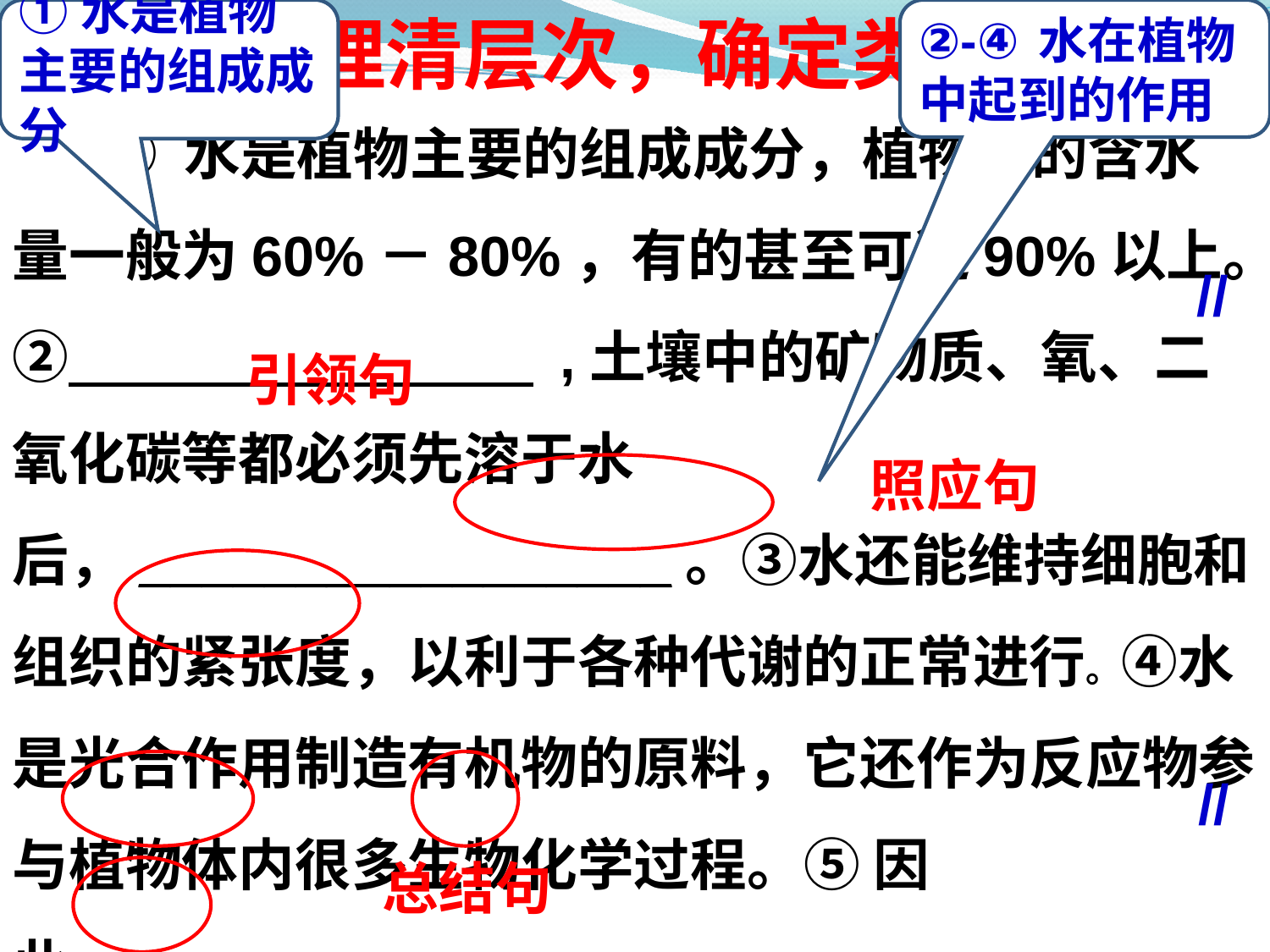

①水是植物主要的组成成分
理清层次，确定类型
②-④水在植物中起到的作用
    ① 水是植物主要的组成成分，植物体的含水量一般为60%－80%，有的甚至可达90%以上。②                                     ,土壤中的矿物质、氧、二氧化碳等都必须先溶于水后，_________________。③水还能维持细胞和组织的紧张度，以利于各种代谢的正常进行。④水是光合作用制造有机物的原料，它还作为反应物参与植物体内很多生物化学过程。⑤ 因此，__________________________。
//
引领句
照应句

//
总结句